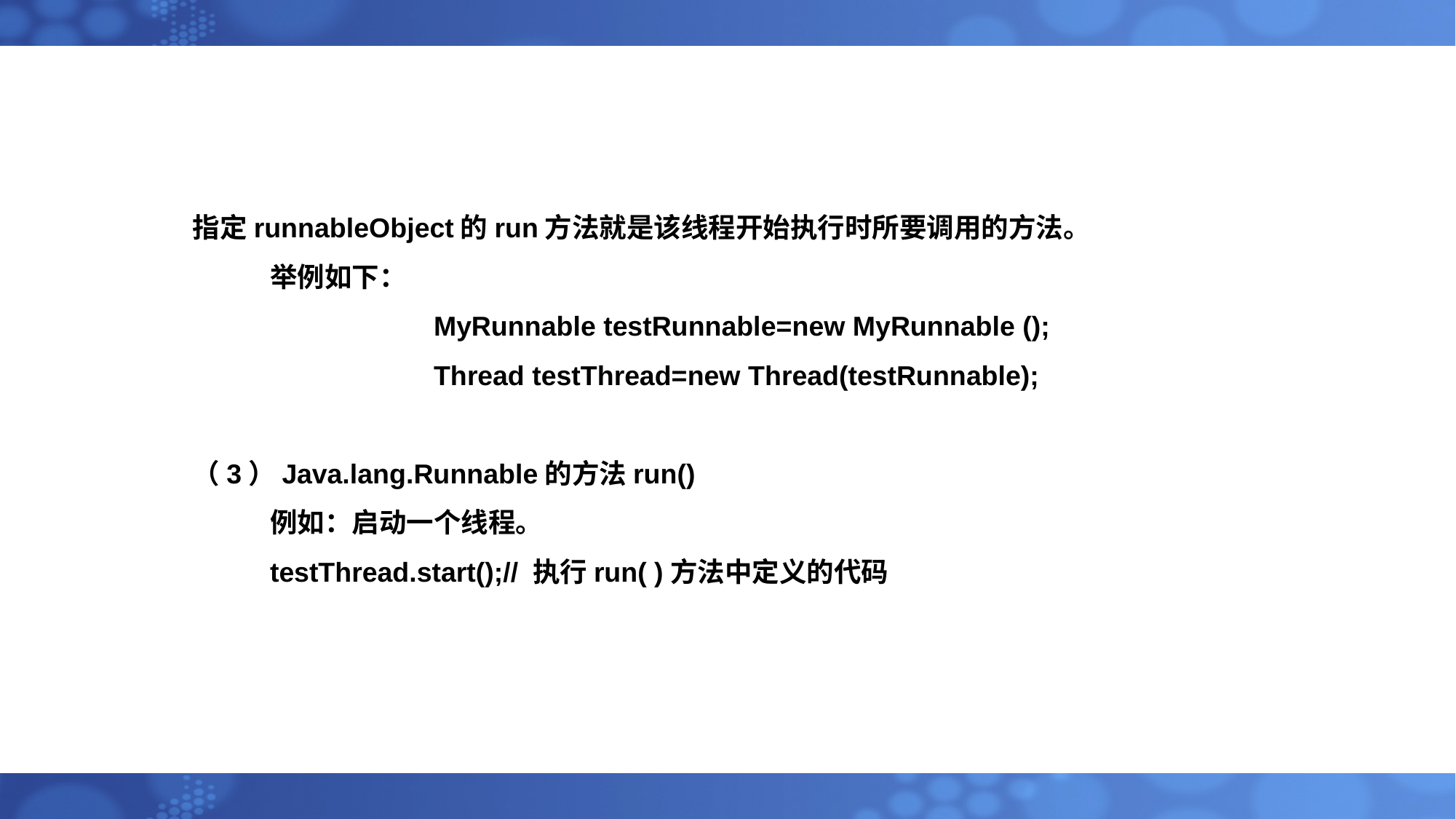

指定runnableObject的run方法就是该线程开始执行时所要调用的方法。
 	举例如下：
		MyRunnable testRunnable=new MyRunnable ();
		Thread testThread=new Thread(testRunnable);

（3）Java.lang.Runnable的方法run()
	例如：启动一个线程。
	testThread.start();// 执行run( )方法中定义的代码